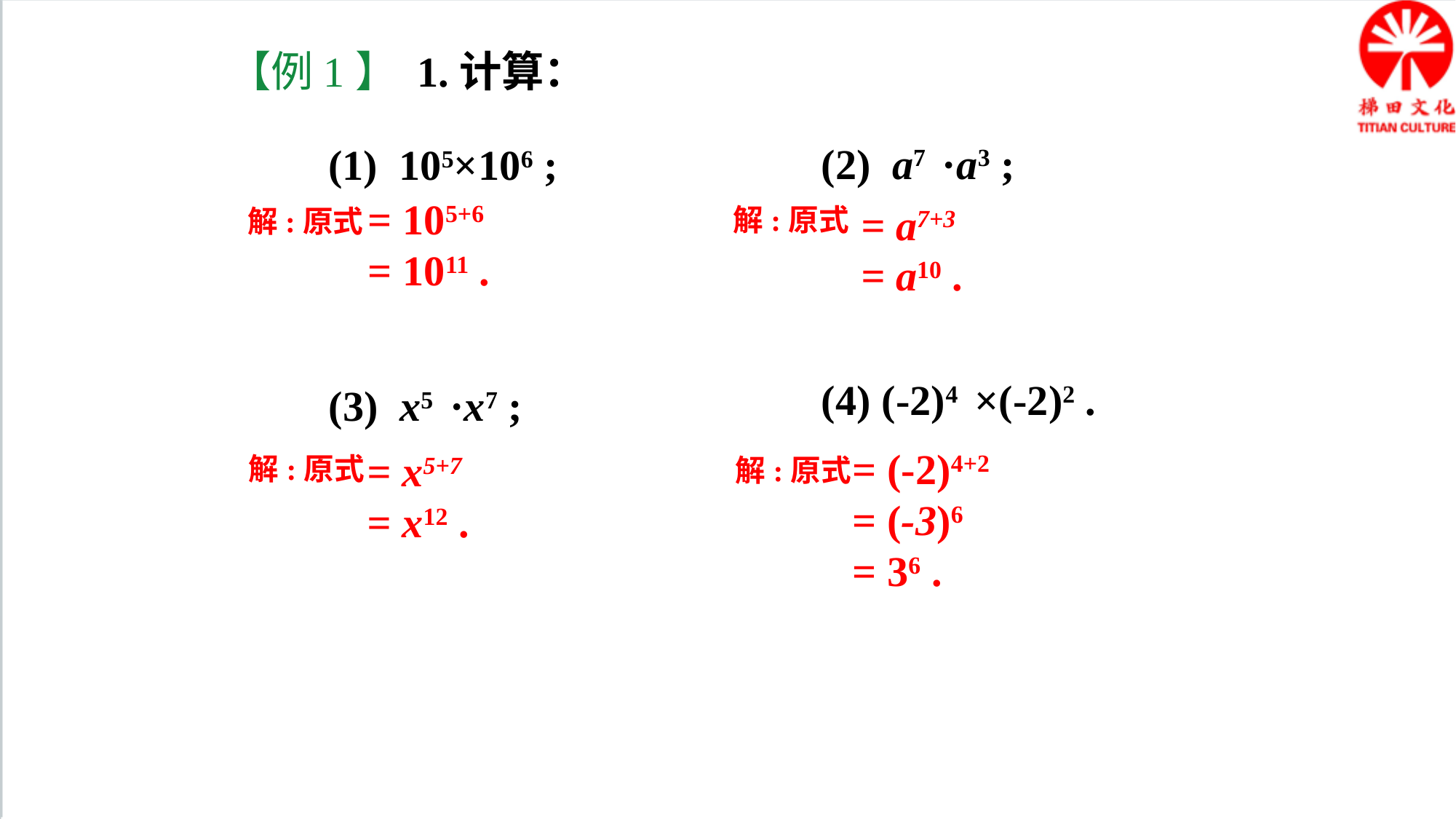

【例1】 1.计算：
(2)  a7  ·a3 ;
(1)  105×106 ;
= 105+6
= 1011 .
= a7+3
= a10 .
解:原式
解:原式
(4) (-2)4  ×(-2)2 .
(3)  x5  ·x7 ;
= (-2)4+2
= (-3)6
= 36 .
= x5+7
= x12 .
解:原式
解:原式